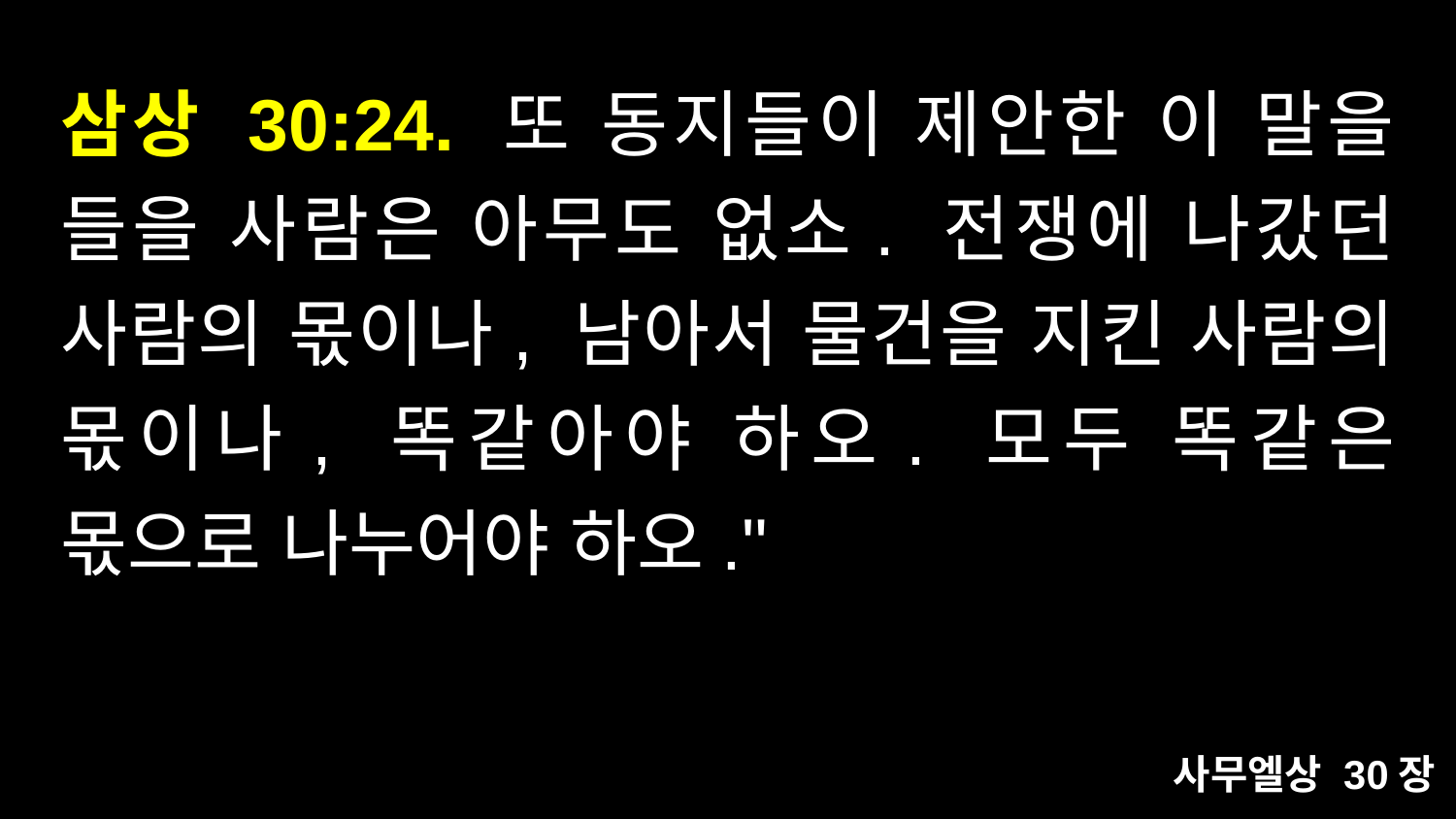

# 삼상 30:24. 또 동지들이 제안한 이 말을 들을 사람은 아무도 없소. 전쟁에 나갔던 사람의 몫이나, 남아서 물건을 지킨 사람의 몫이나, 똑같아야 하오. 모두 똑같은 몫으로 나누어야 하오."
사무엘상 30장